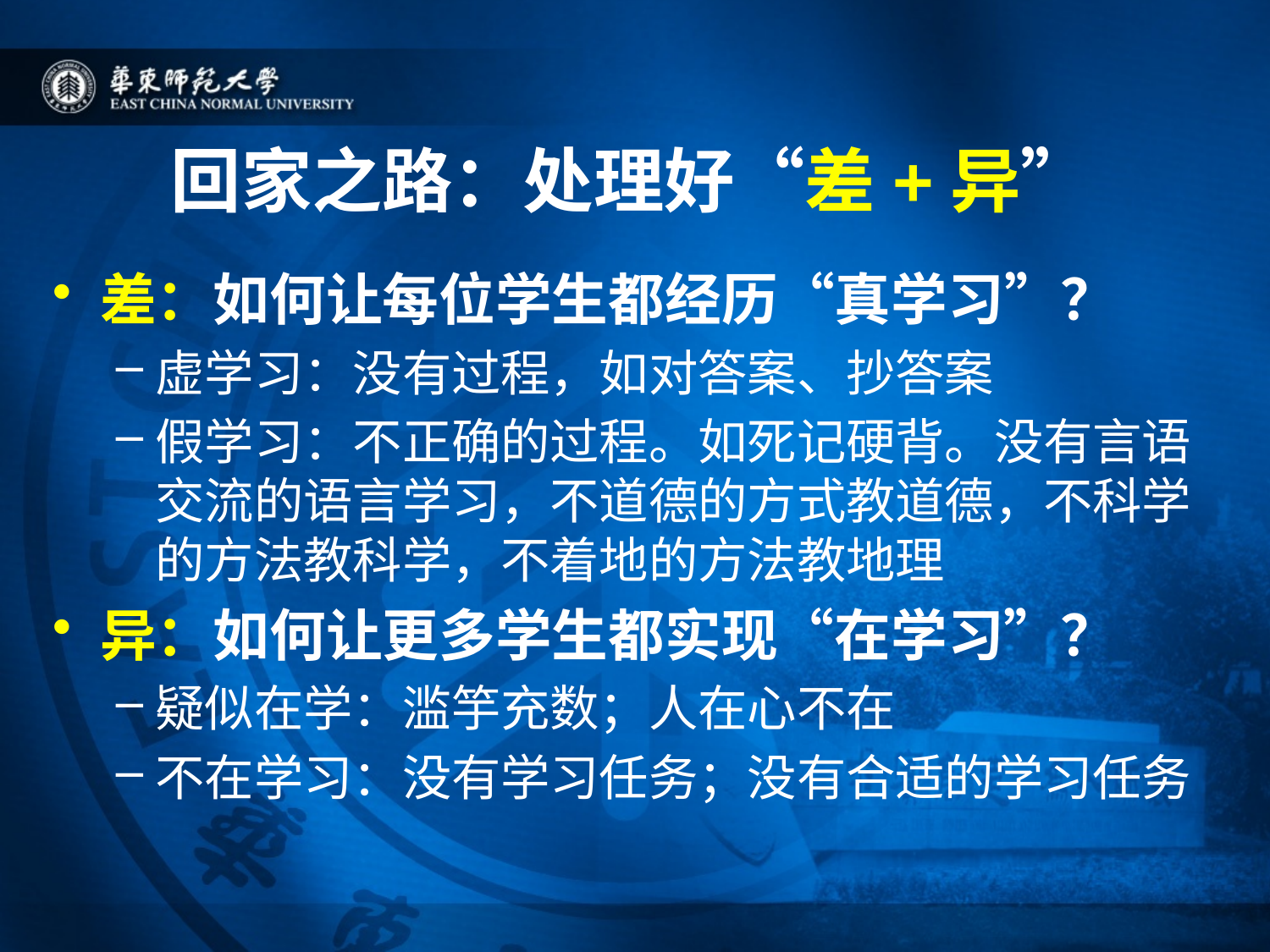

# 回家之路：处理好“差+异”
差：如何让每位学生都经历“真学习”？
虚学习：没有过程，如对答案、抄答案
假学习：不正确的过程。如死记硬背。没有言语交流的语言学习，不道德的方式教道德，不科学的方法教科学，不着地的方法教地理
异：如何让更多学生都实现“在学习”？
疑似在学：滥竽充数；人在心不在
不在学习：没有学习任务；没有合适的学习任务